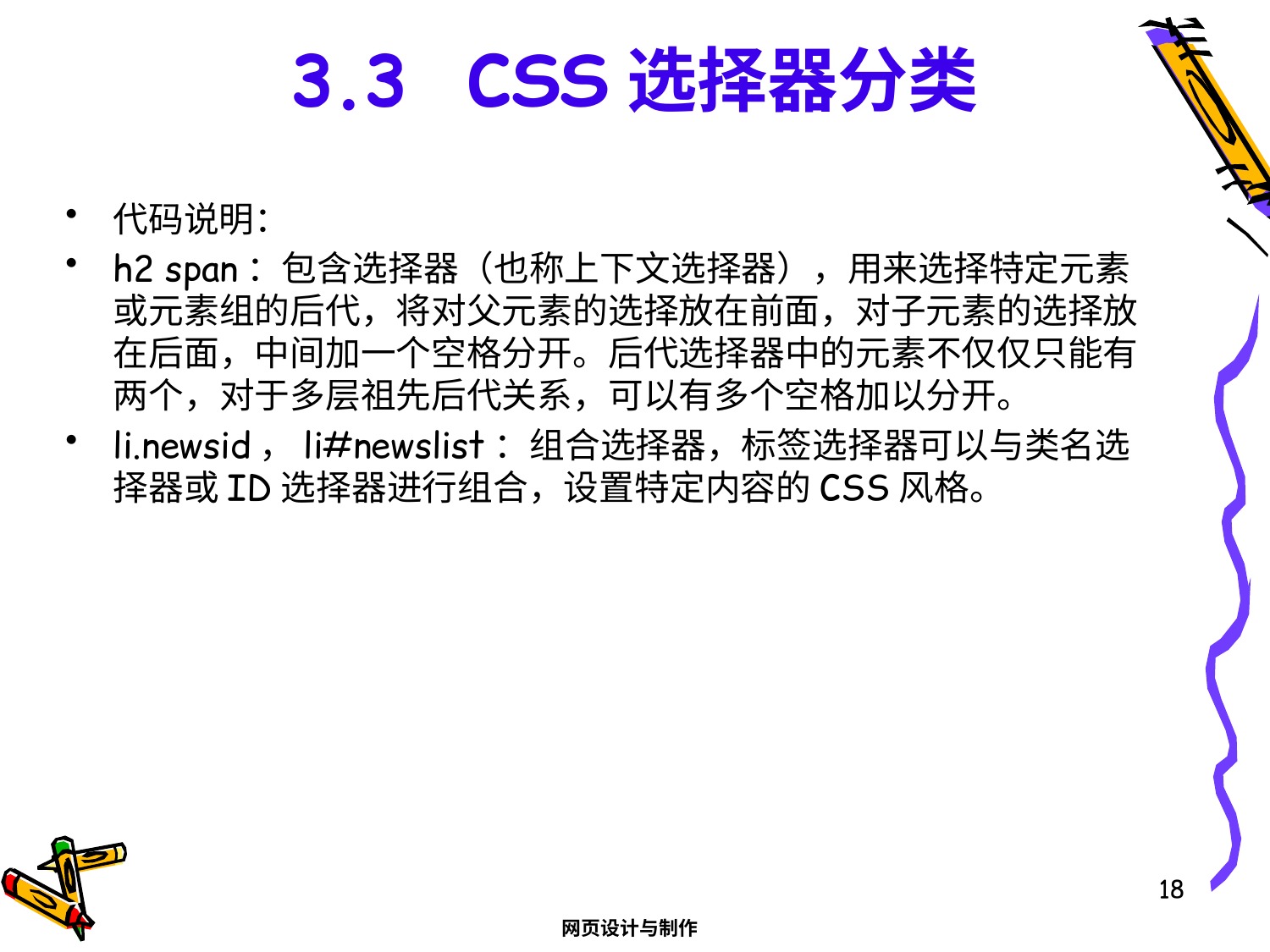

# 3.3  CSS选择器分类
代码说明：
h2 span：包含选择器（也称上下文选择器），用来选择特定元素或元素组的后代，将对父元素的选择放在前面，对子元素的选择放在后面，中间加一个空格分开。后代选择器中的元素不仅仅只能有两个，对于多层祖先后代关系，可以有多个空格加以分开。
li.newsid，li#newslist：组合选择器，标签选择器可以与类名选择器或ID选择器进行组合，设置特定内容的CSS风格。

18
网页设计与制作